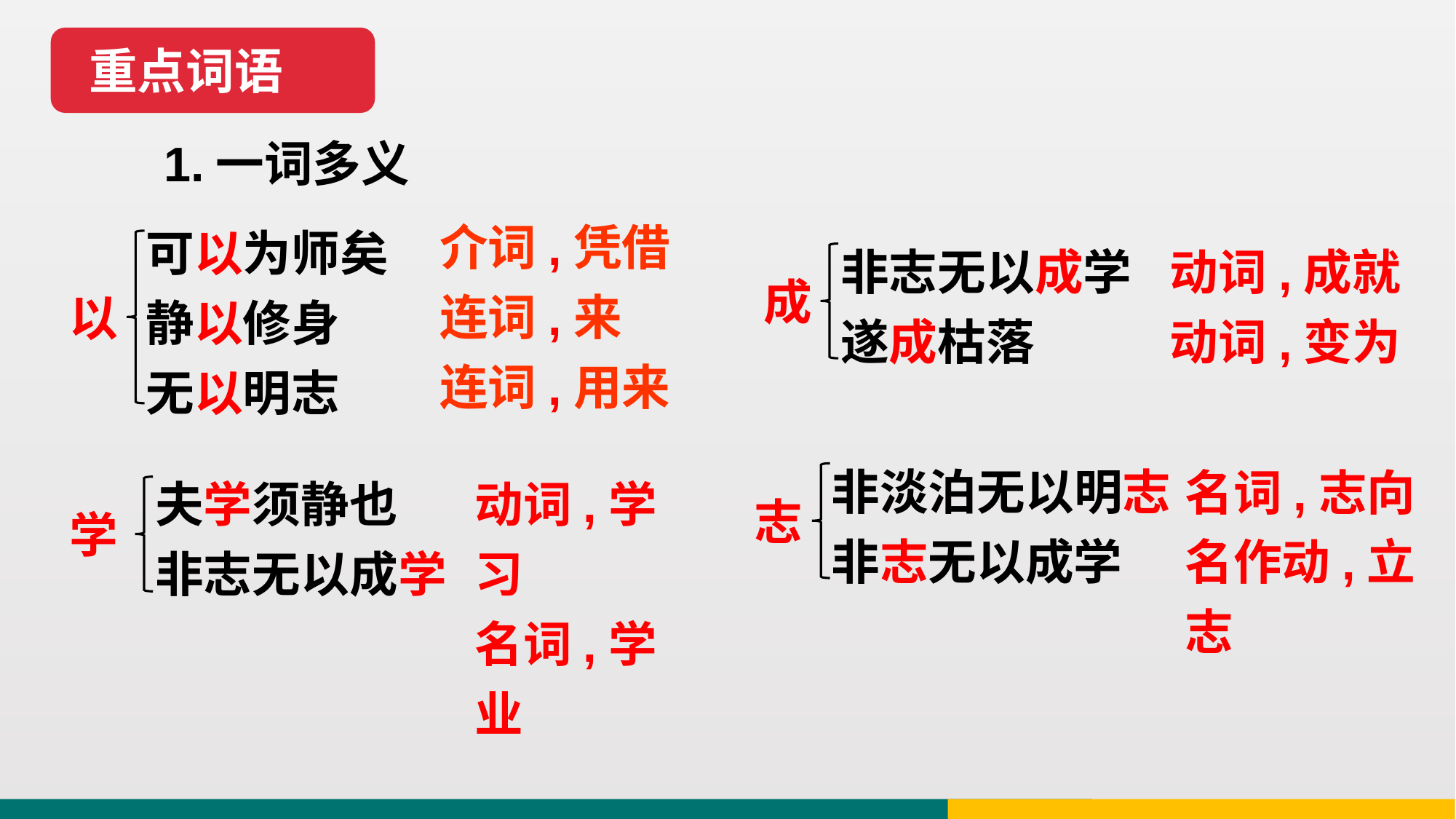

重点词语
1.一词多义
介词,凭借
连词,来
连词,用来
可以为师矣
静以修身
无以明志
非志无以成学
遂成枯落
动词,成就
动词,变为

成
以
非淡泊无以明志
非志无以成学
名词,志向
名作动,立志
动词,学习
名词,学业
夫学须静也
非志无以成学

志
学